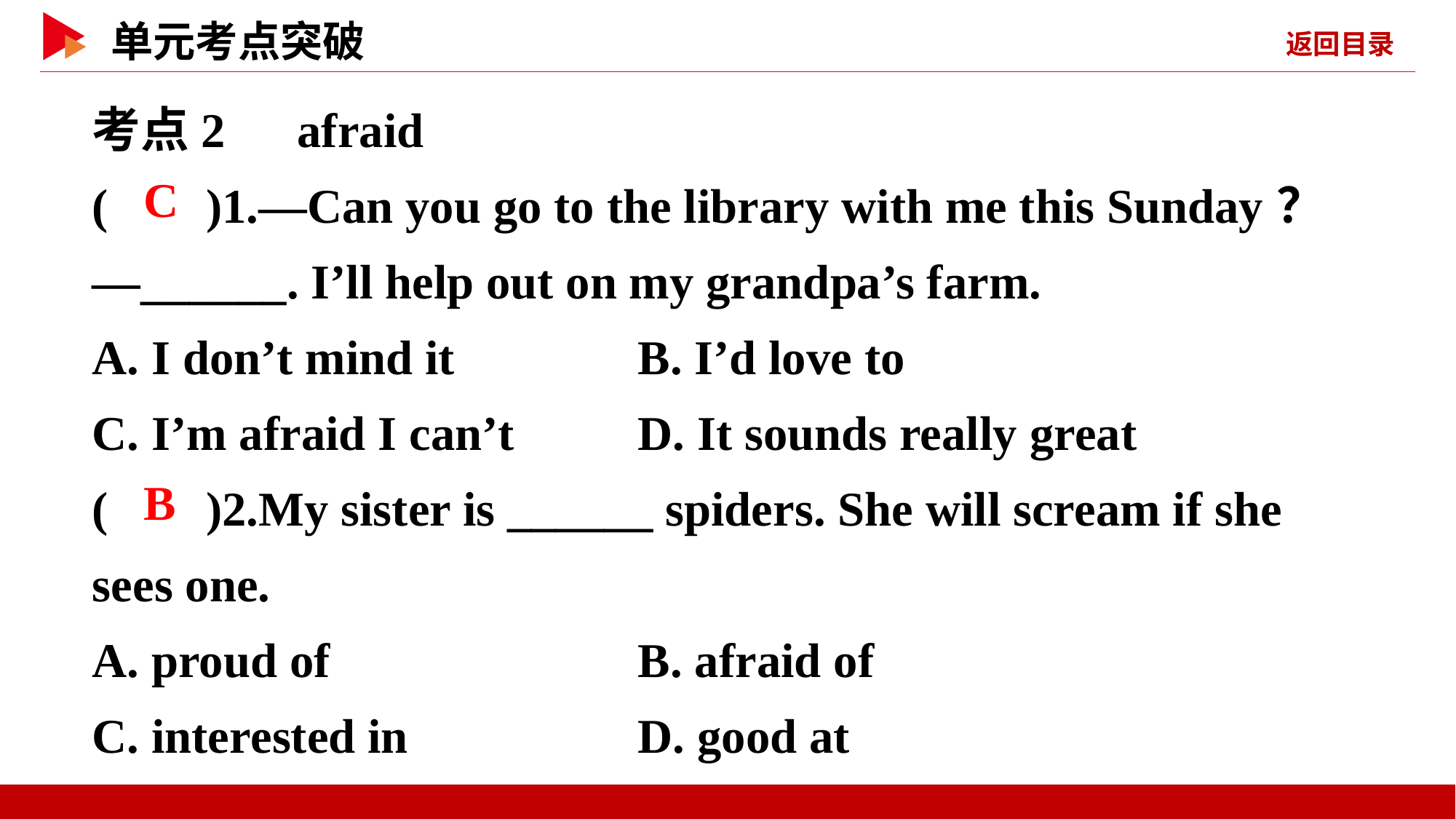

考点2　afraid
(        )1.—Can you go to the library with me this Sunday？
—______. I’ll help out on my grandpa’s farm.
A. I don’t mind it		B. I’d love to
C. I’m afraid I can’t		D. It sounds really great
(        )2.My sister is ______ spiders. She will scream if she sees one.
A. proud of			B. afraid of
C. interested in			D. good at
   C
   B